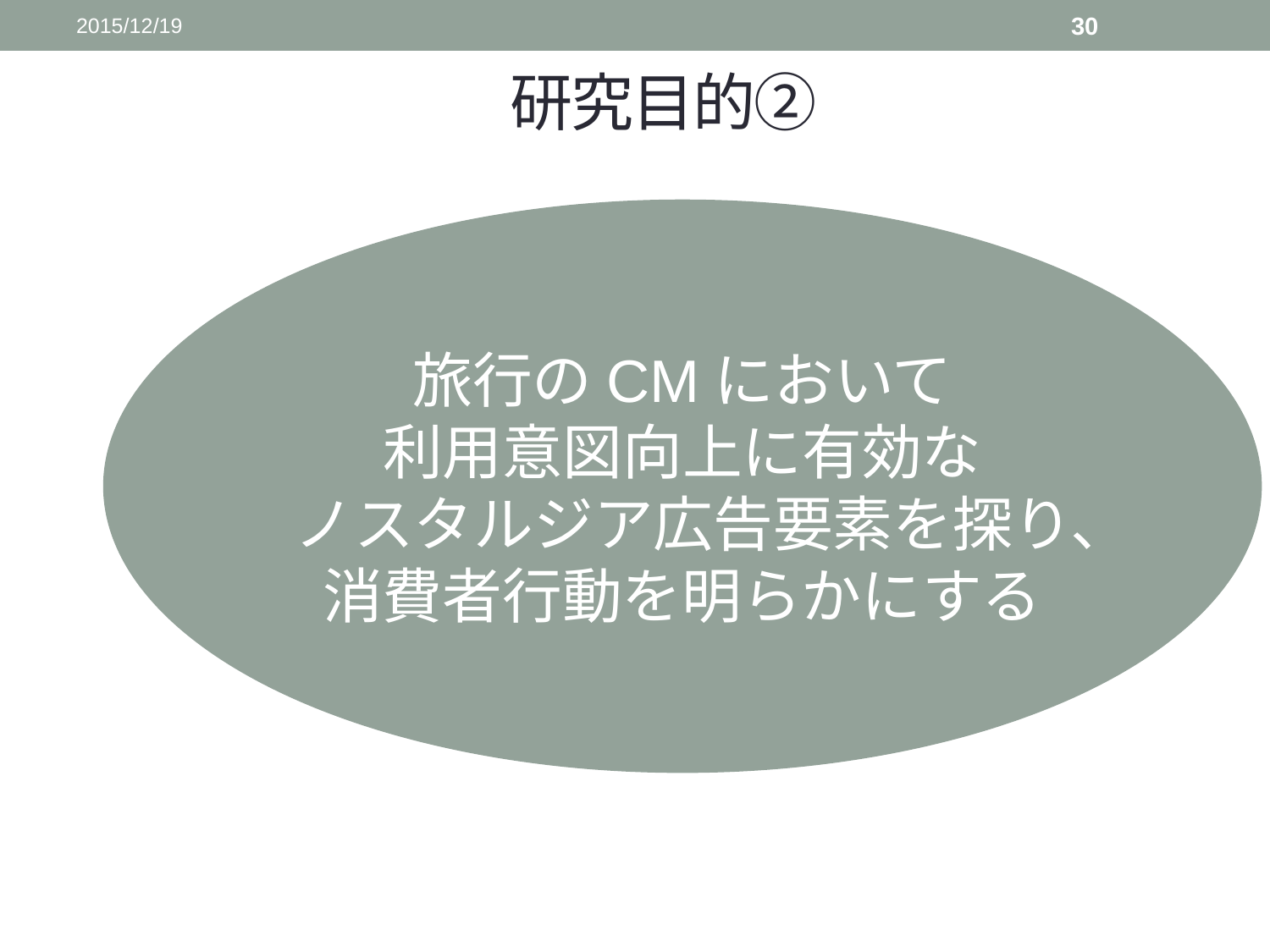

2015/12/19
30
# 研究目的②
旅行のCMにおいて
利用意図向上に有効な
ノスタルジア広告要素を探り、消費者行動を明らかにする